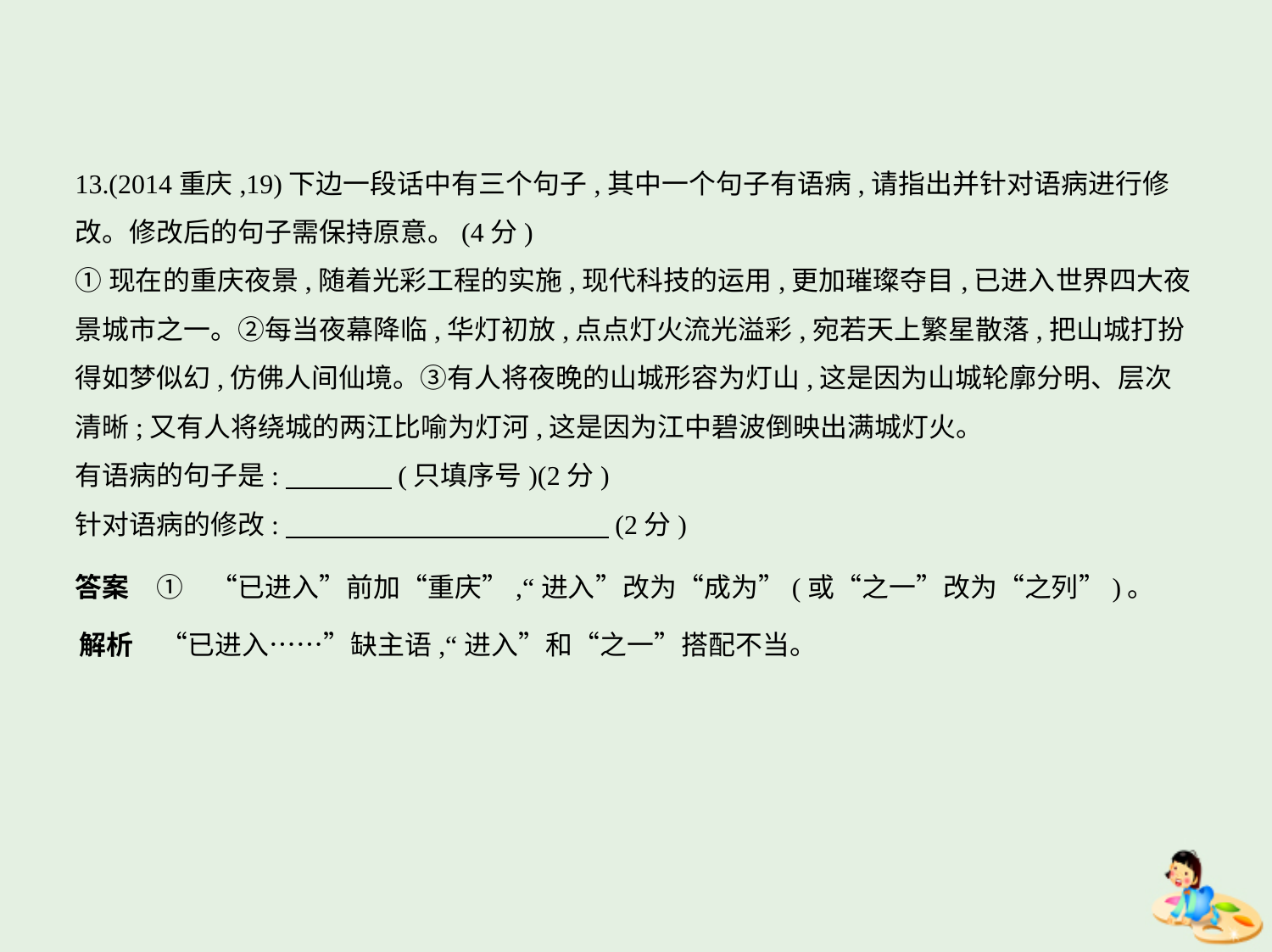

13.(2014重庆,19)下边一段话中有三个句子,其中一个句子有语病,请指出并针对语病进行修
改。修改后的句子需保持原意。(4分)
①现在的重庆夜景,随着光彩工程的实施,现代科技的运用,更加璀璨夺目,已进入世界四大夜
景城市之一。②每当夜幕降临,华灯初放,点点灯火流光溢彩,宛若天上繁星散落,把山城打扮
得如梦似幻,仿佛人间仙境。③有人将夜晚的山城形容为灯山,这是因为山城轮廓分明、层次
清晰;又有人将绕城的两江比喻为灯河,这是因为江中碧波倒映出满城灯火。
有语病的句子是:　　　    (只填序号)(2分)
针对语病的修改:　　　　　　　　　　　    (2分)
答案　①　“已进入”前加“重庆”,“进入”改为“成为”(或“之一”改为“之列”)。
解析　“已进入……”缺主语,“进入”和“之一”搭配不当。